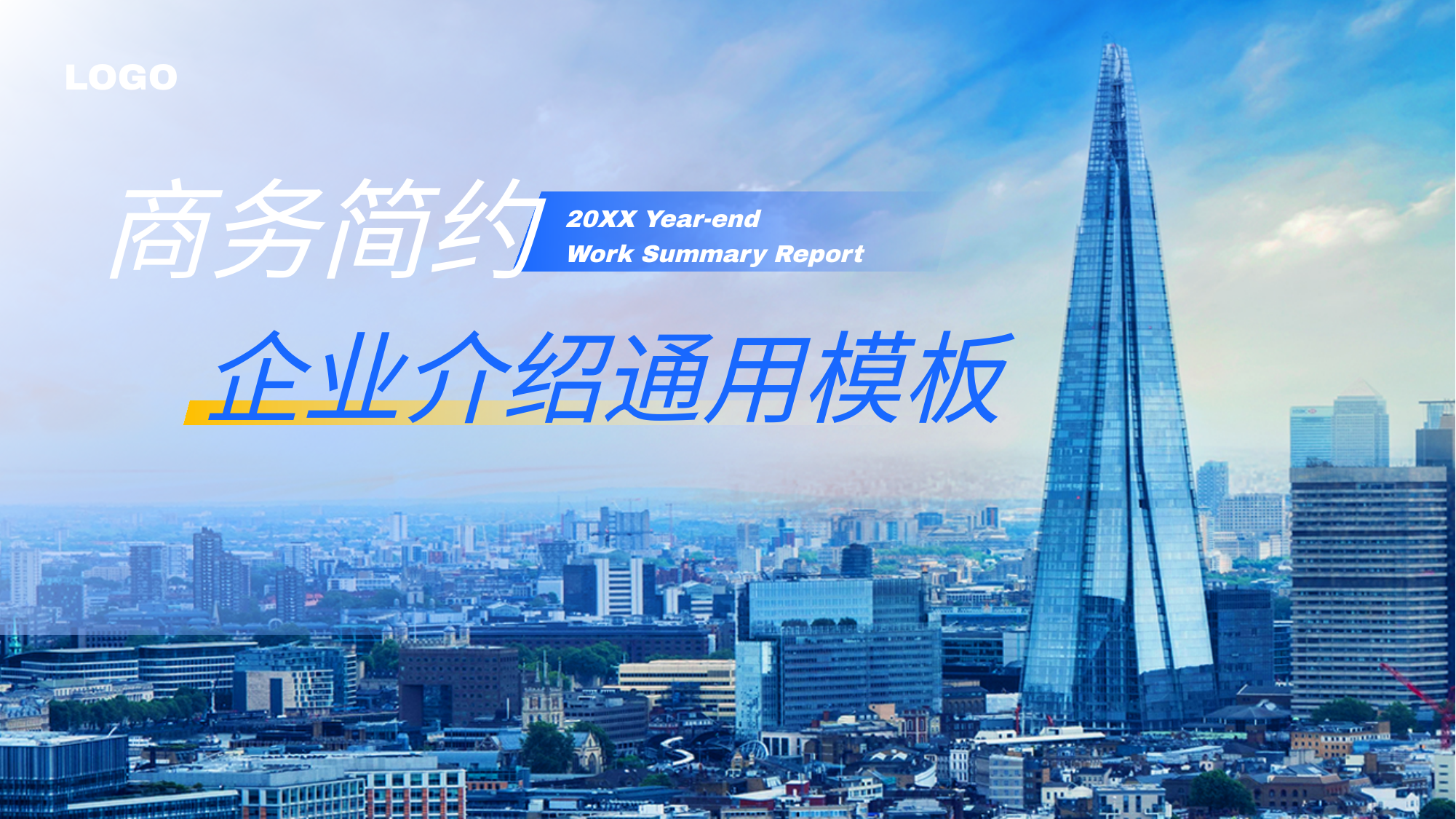

LOGO
商务简约

 20XX Year-end
 Work Summary Report
企业介绍通用模板